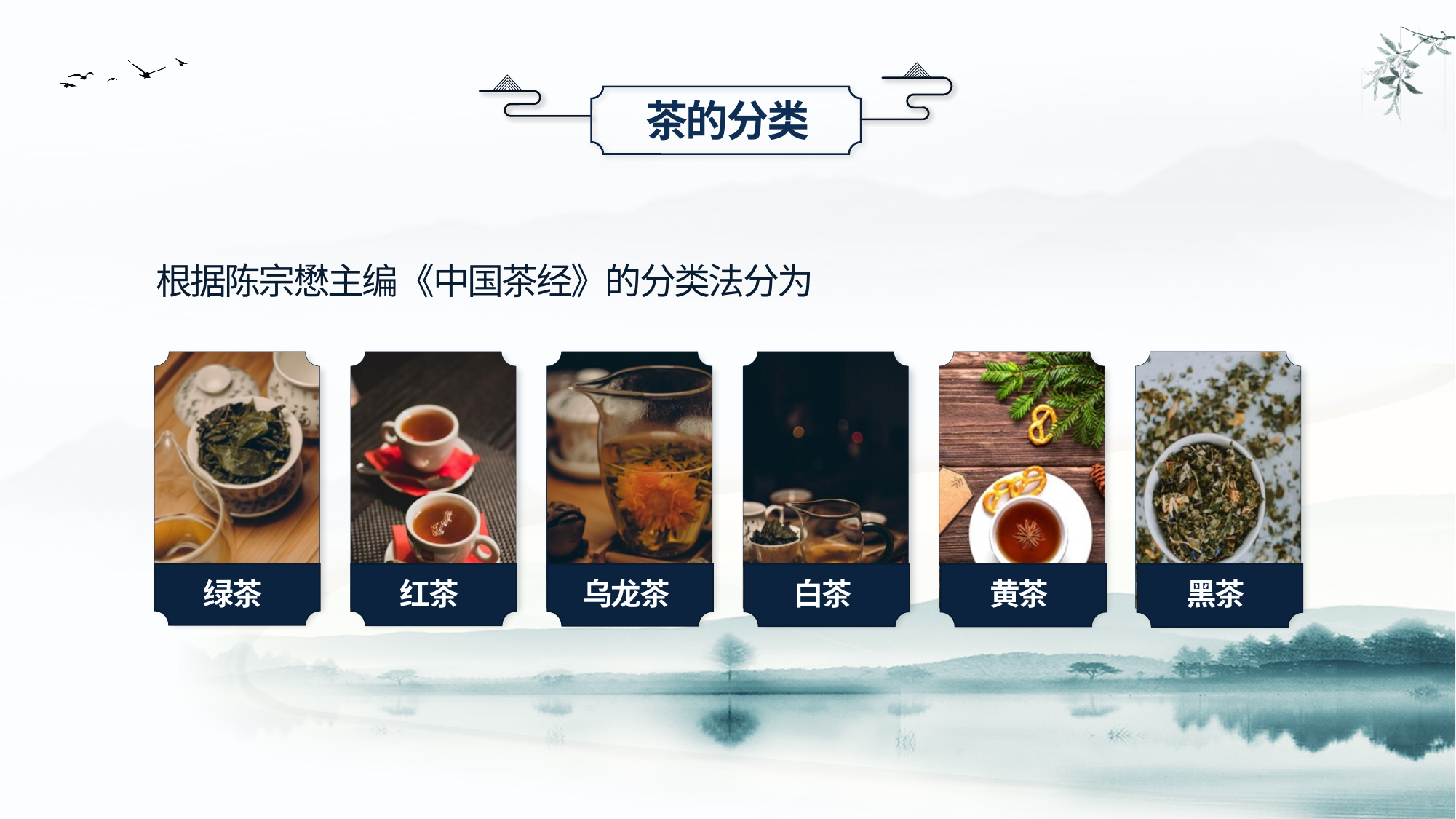

茶的分类
根据陈宗懋主编《中国茶经》的分类法分为

绿茶
红茶
乌龙茶
白茶
黄茶
黑茶